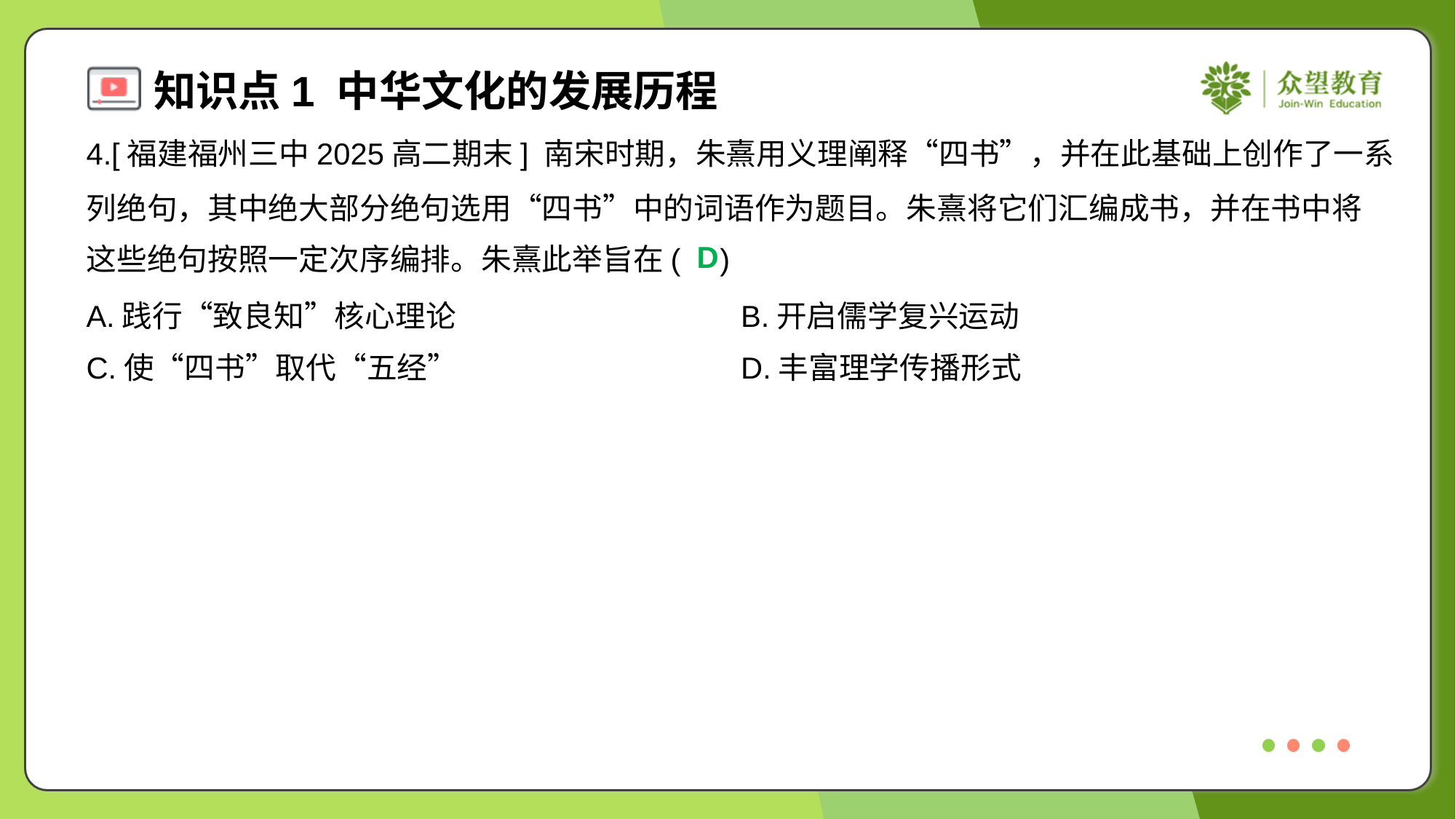

4.[福建福州三中2025高二期末] 南宋时期，朱熹用义理阐释“四书”，并在此基础上创作了一系
列绝句，其中绝大部分绝句选用“四书”中的词语作为题目。朱熹将它们汇编成书，并在书中将
这些绝句按照一定次序编排。朱熹此举旨在(     )
D
A.践行“致良知”核心理论	B.开启儒学复兴运动
C.使“四书”取代“五经”	D.丰富理学传播形式